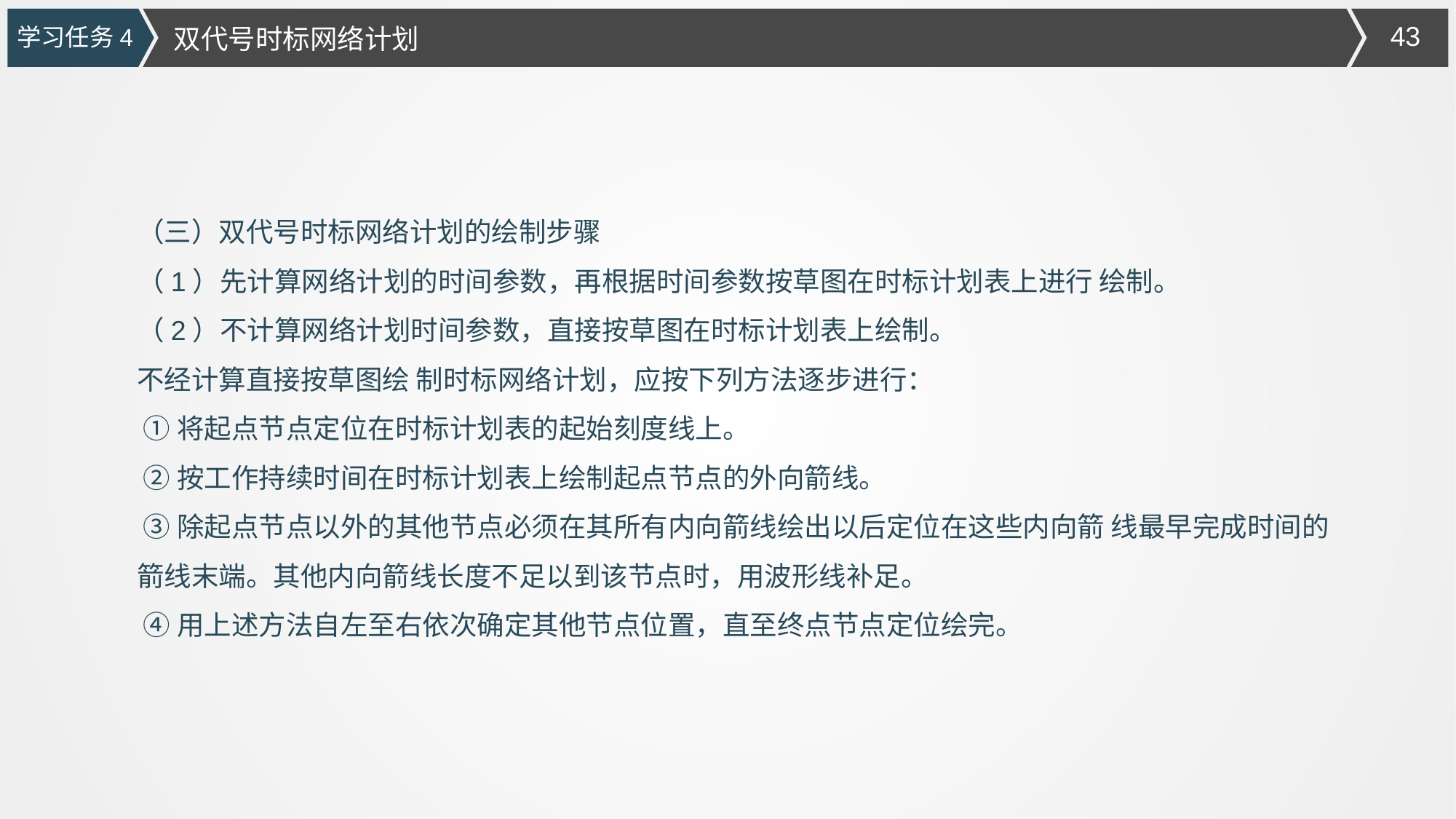

学习任务4
双代号时标网络计划
（三）双代号时标网络计划的绘制步骤
（1）先计算网络计划的时间参数，再根据时间参数按草图在时标计划表上进行 绘制。
（2）不计算网络计划时间参数，直接按草图在时标计划表上绘制。
不经计算直接按草图绘 制时标网络计划，应按下列方法逐步进行：
 ①将起点节点定位在时标计划表的起始刻度线上。
 ②按工作持续时间在时标计划表上绘制起点节点的外向箭线。
 ③除起点节点以外的其他节点必须在其所有内向箭线绘出以后定位在这些内向箭 线最早完成时间的箭线末端。其他内向箭线长度不足以到该节点时，用波形线补足。
 ④用上述方法自左至右依次确定其他节点位置，直至终点节点定位绘完。